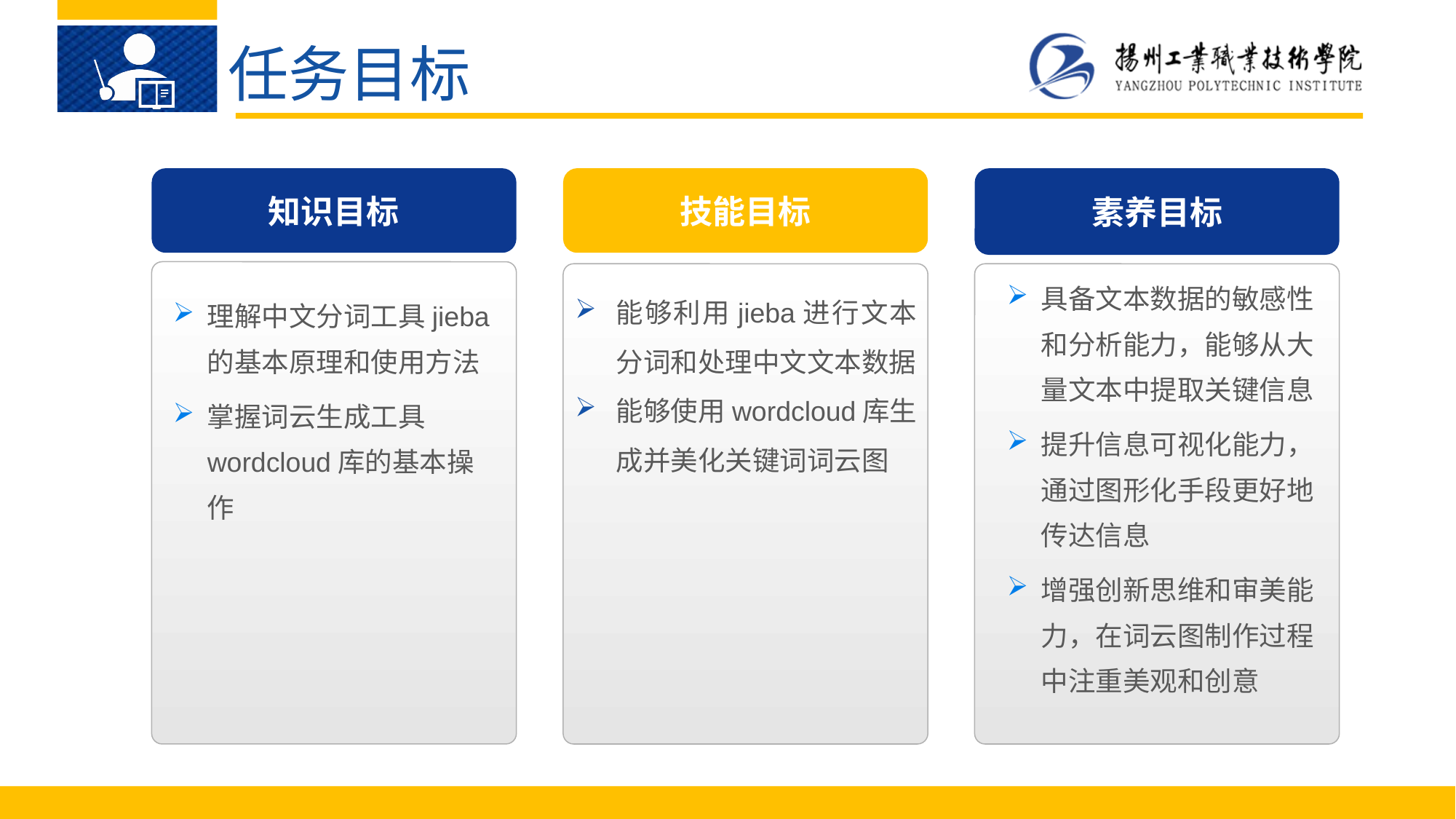

任务目标
知识目标
素养目标
技能目标

理解中文分词工具jieba的基本原理和使用方法
掌握词云生成工具wordcloud库的基本操作

具备文本数据的敏感性和分析能力，能够从大量文本中提取关键信息
提升信息可视化能力，通过图形化手段更好地传达信息
增强创新思维和审美能力，在词云图制作过程中注重美观和创意

能够利用jieba进行文本分词和处理中文文本数据
能够使用wordcloud库生成并美化关键词词云图